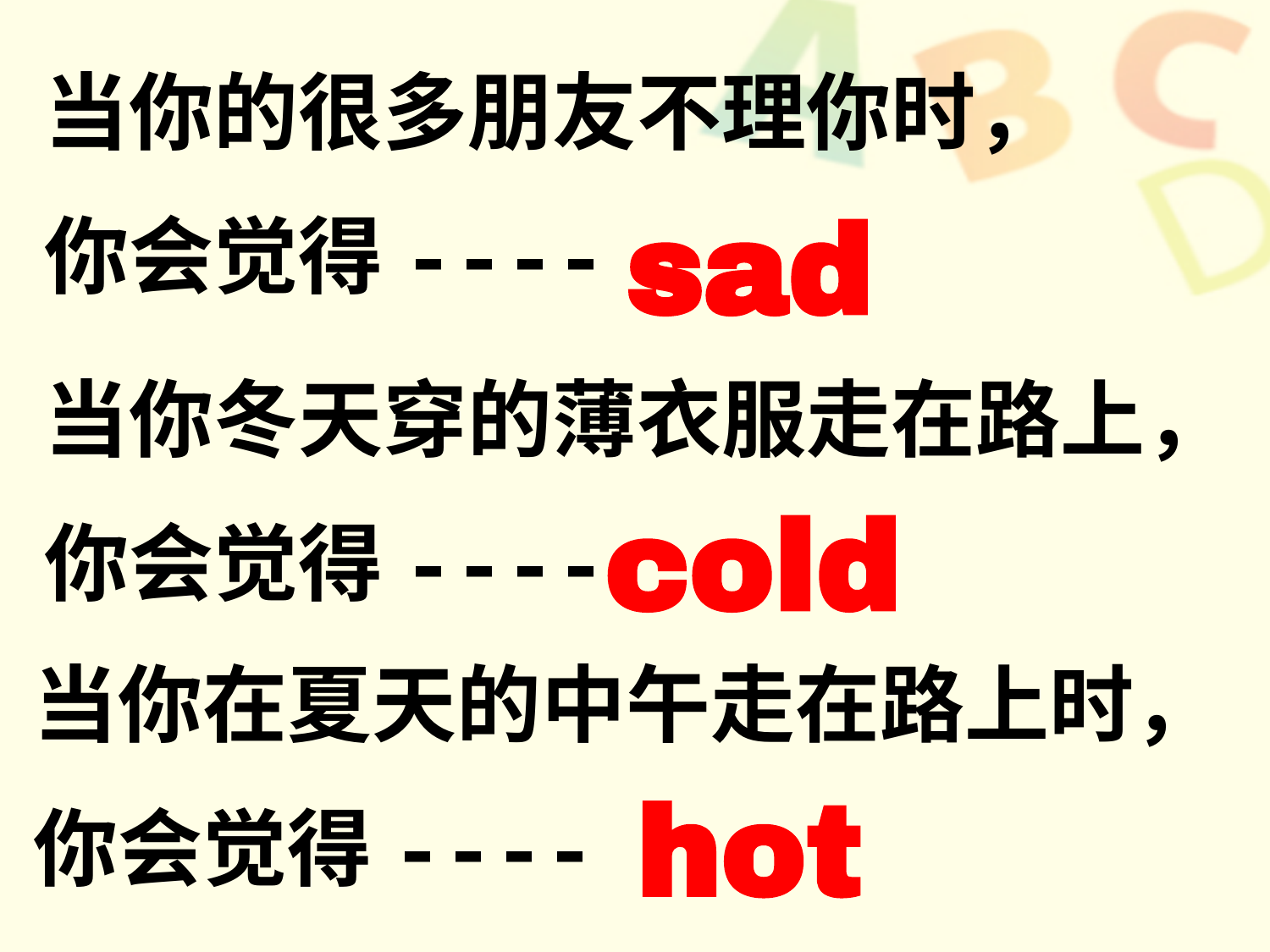

当你的很多朋友不理你时，
你会觉得----
sad
当你冬天穿的薄衣服走在路上，
你会觉得----
cold
当你在夏天的中午走在路上时，
你会觉得----
hot